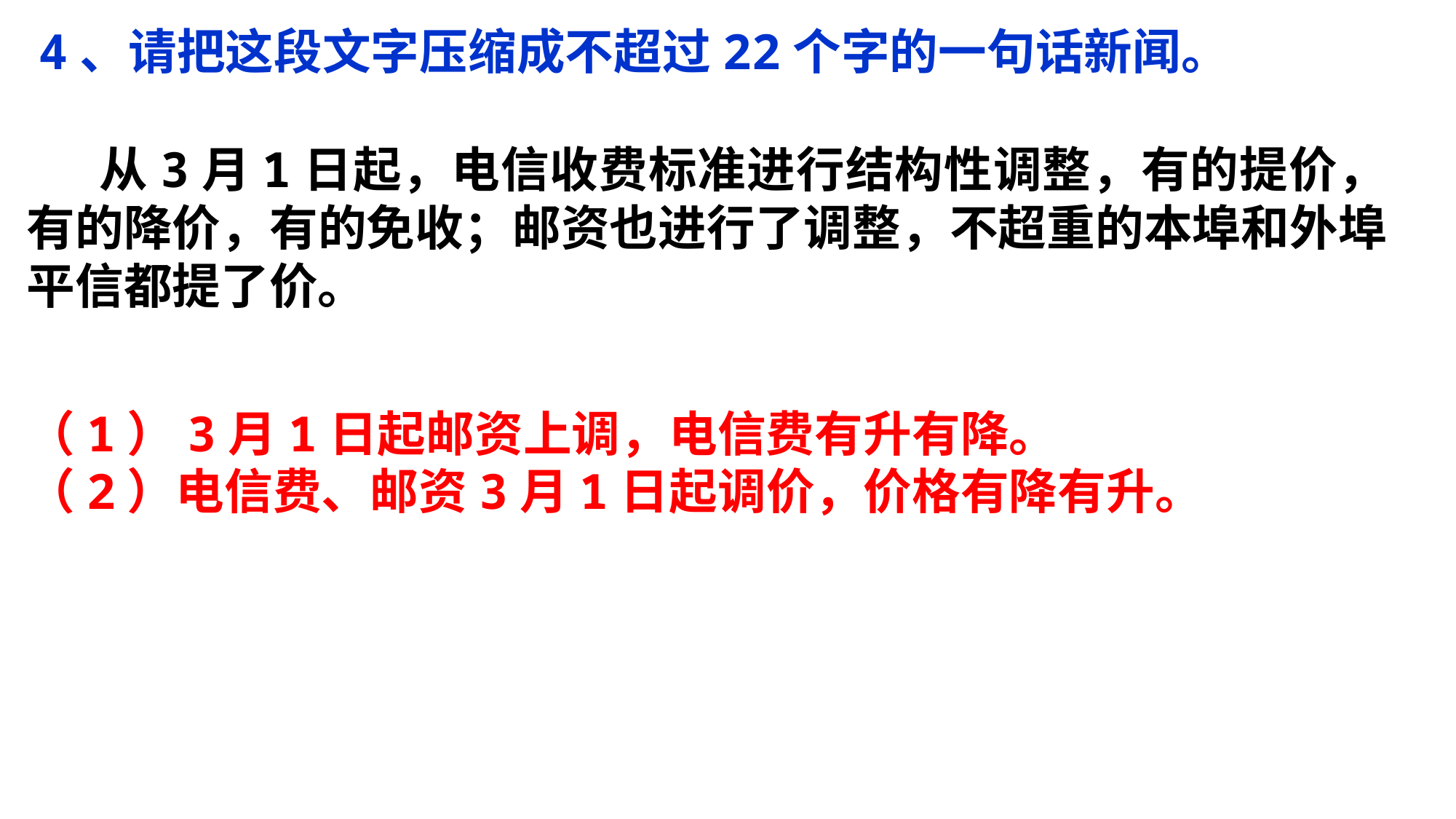

4、请把这段文字压缩成不超过22个字的一句话新闻。
      从3月1日起，电信收费标准进行结构性调整，有的提价，有的降价，有的免收；邮资也进行了调整，不超重的本埠和外埠平信都提了价。
（1）3月1日起邮资上调，电信费有升有降。
（2）电信费、邮资3月1日起调价，价格有降有升。